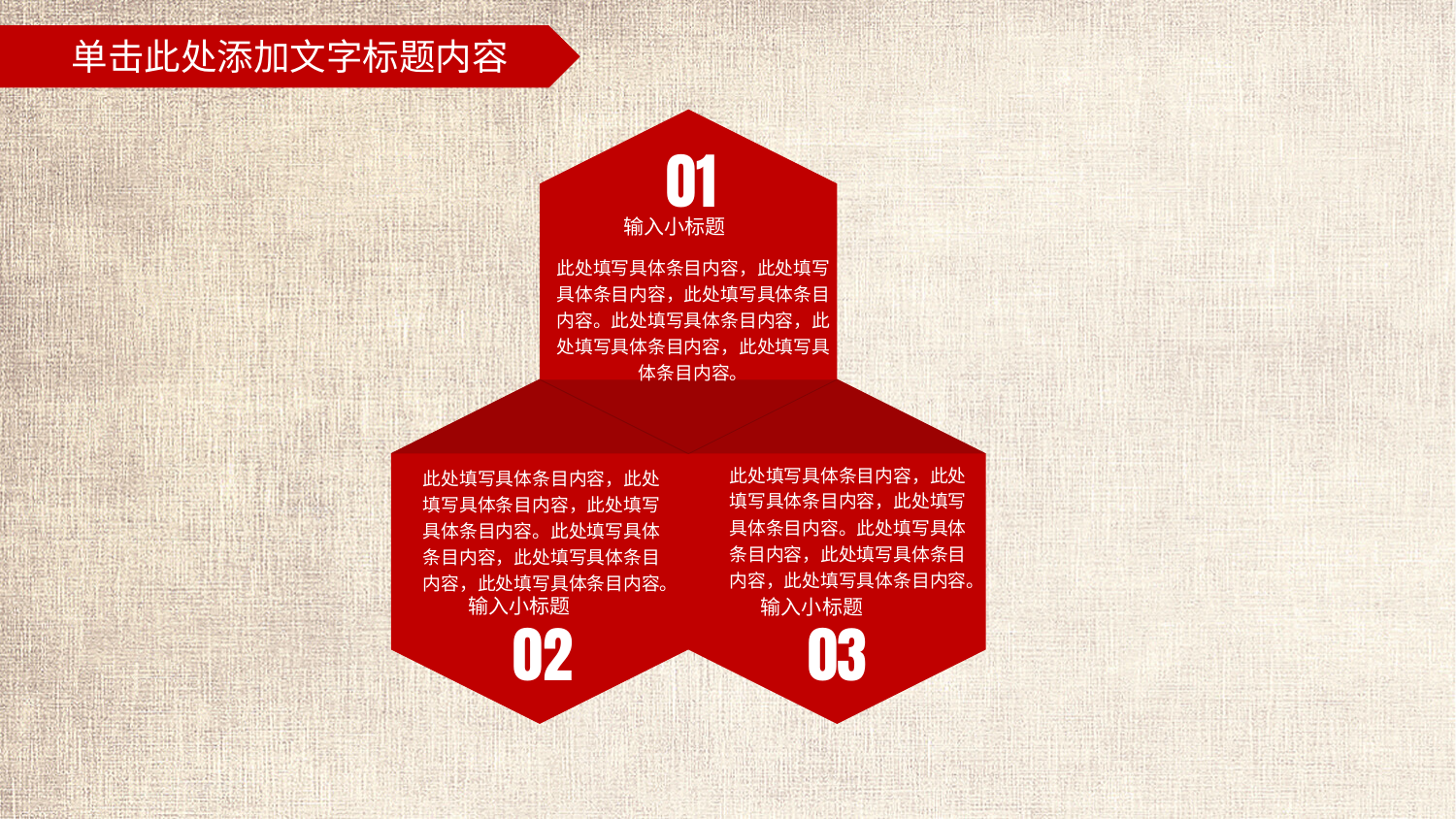

01
输入小标题
此处填写具体条目内容，此处填写具体条目内容，此处填写具体条目内容。此处填写具体条目内容，此处填写具体条目内容，此处填写具体条目内容。

此处填写具体条目内容，此处填写具体条目内容，此处填写具体条目内容。此处填写具体条目内容，此处填写具体条目内容，此处填写具体条目内容。
此处填写具体条目内容，此处填写具体条目内容，此处填写具体条目内容。此处填写具体条目内容，此处填写具体条目内容，此处填写具体条目内容。
输入小标题
输入小标题
02
03